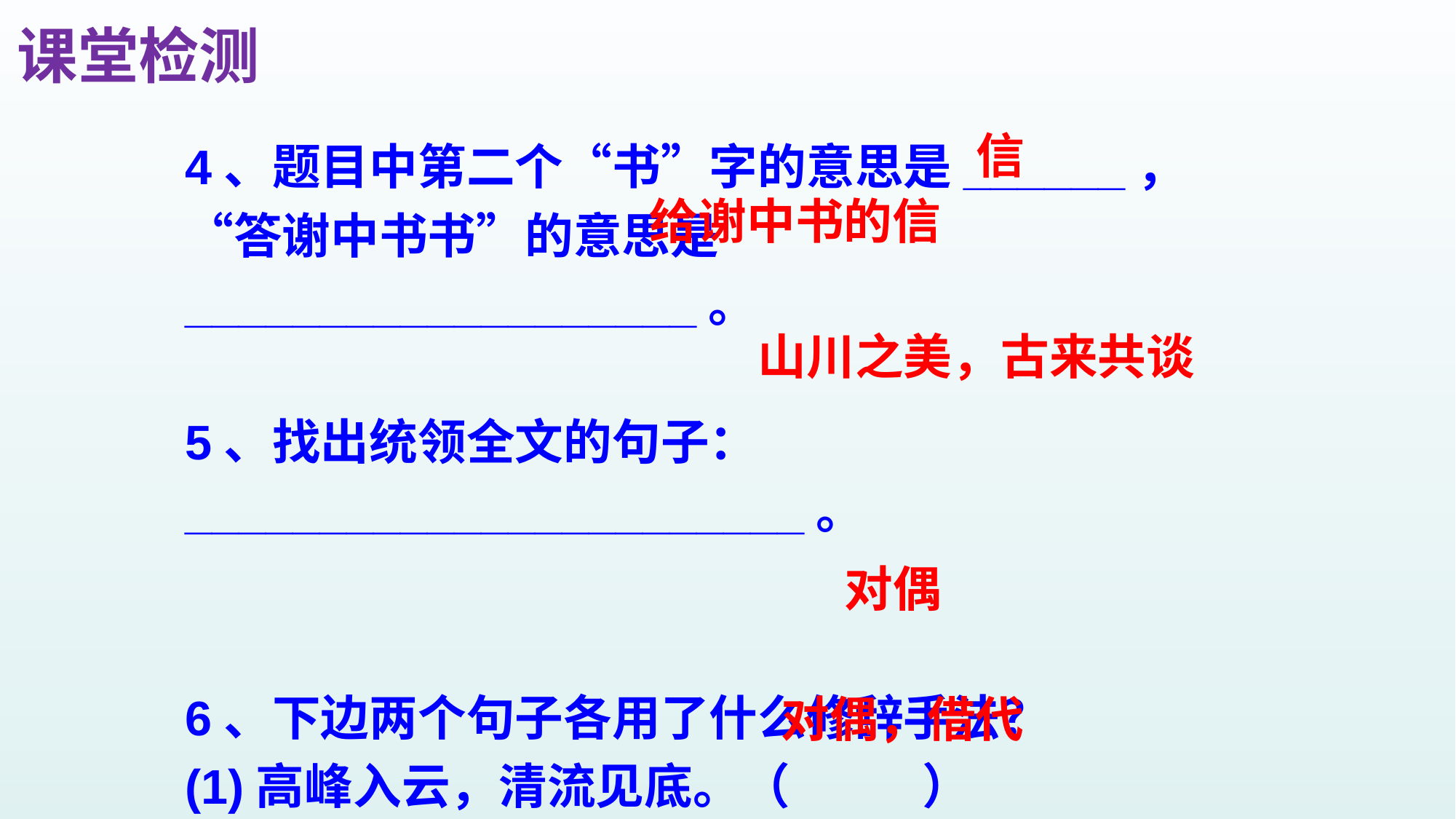

课堂检测

4、题目中第二个“书”字的意思是______，“答谢中书书”的意思是___________________。

5、找出统领全文的句子：_______________________。

6、下边两个句子各用了什么修辞手法？
(1)高峰入云，清流见底。（            ）

(2)夕日欲颓，沉鳞竞跃。（            ）

信
给谢中书的信
山川之美，古来共谈
对偶
对偶，借代